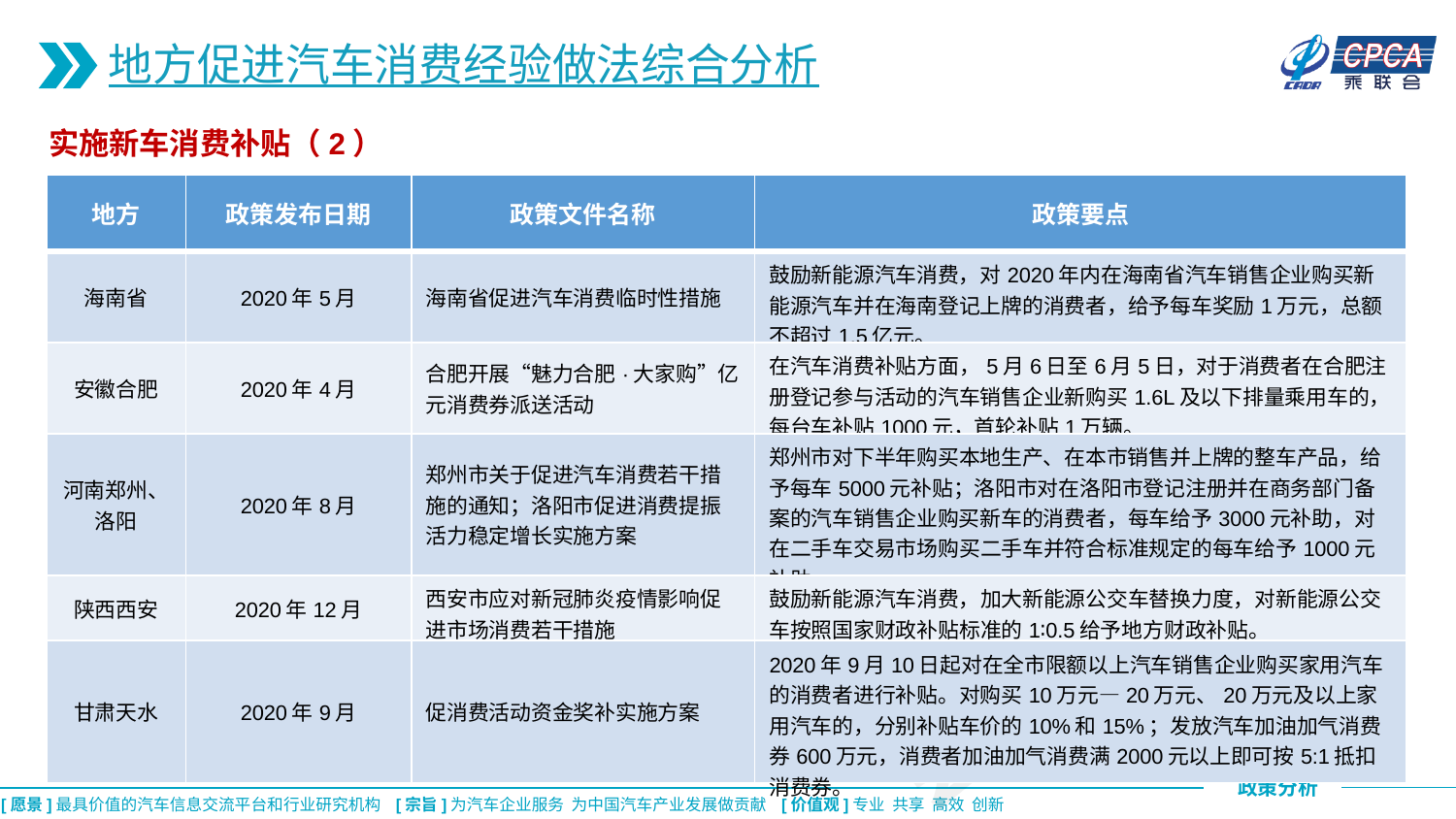

地方促进汽车消费经验做法综合分析
实施新车消费补贴（2）
| 地方 | 政策发布日期 | 政策文件名称 | 政策要点 |
| --- | --- | --- | --- |
| 海南省 | 2020年5月 | 海南省促进汽车消费临时性措施 | 鼓励新能源汽车消费，对2020年内在海南省汽车销售企业购买新能源汽车并在海南登记上牌的消费者，给予每车奖励1万元，总额不超过1.5亿元。 |
| 安徽合肥 | 2020年4月 | 合肥开展“魅力合肥·大家购”亿元消费券派送活动 | 在汽车消费补贴方面，5月6日至6月5日，对于消费者在合肥注册登记参与活动的汽车销售企业新购买1.6L及以下排量乘用车的，每台车补贴1000元，首轮补贴1万辆。 |
| 河南郑州、洛阳 | 2020年8月 | 郑州市关于促进汽车消费若干措施的通知；洛阳市促进消费提振活力稳定增长实施方案 | 郑州市对下半年购买本地生产、在本市销售并上牌的整车产品，给予每车5000元补贴；洛阳市对在洛阳市登记注册并在商务部门备案的汽车销售企业购买新车的消费者，每车给予3000元补助，对在二手车交易市场购买二手车并符合标准规定的每车给予1000元补助。 |
| 陕西西安 | 2020年12月 | 西安市应对新冠肺炎疫情影响促进市场消费若干措施 | 鼓励新能源汽车消费，加大新能源公交车替换力度，对新能源公交车按照国家财政补贴标准的1∶0.5给予地方财政补贴。 |
| 甘肃天水 | 2020年9月 | 促消费活动资金奖补实施方案 | 2020年9月10日起对在全市限额以上汽车销售企业购买家用汽车的消费者进行补贴。对购买10万元—20万元、20万元及以上家用汽车的，分别补贴车价的10%和15%；发放汽车加油加气消费券600万元，消费者加油加气消费满2000元以上即可按5:1抵扣消费券。 |
CPCA乘联会
CPCA乘联会